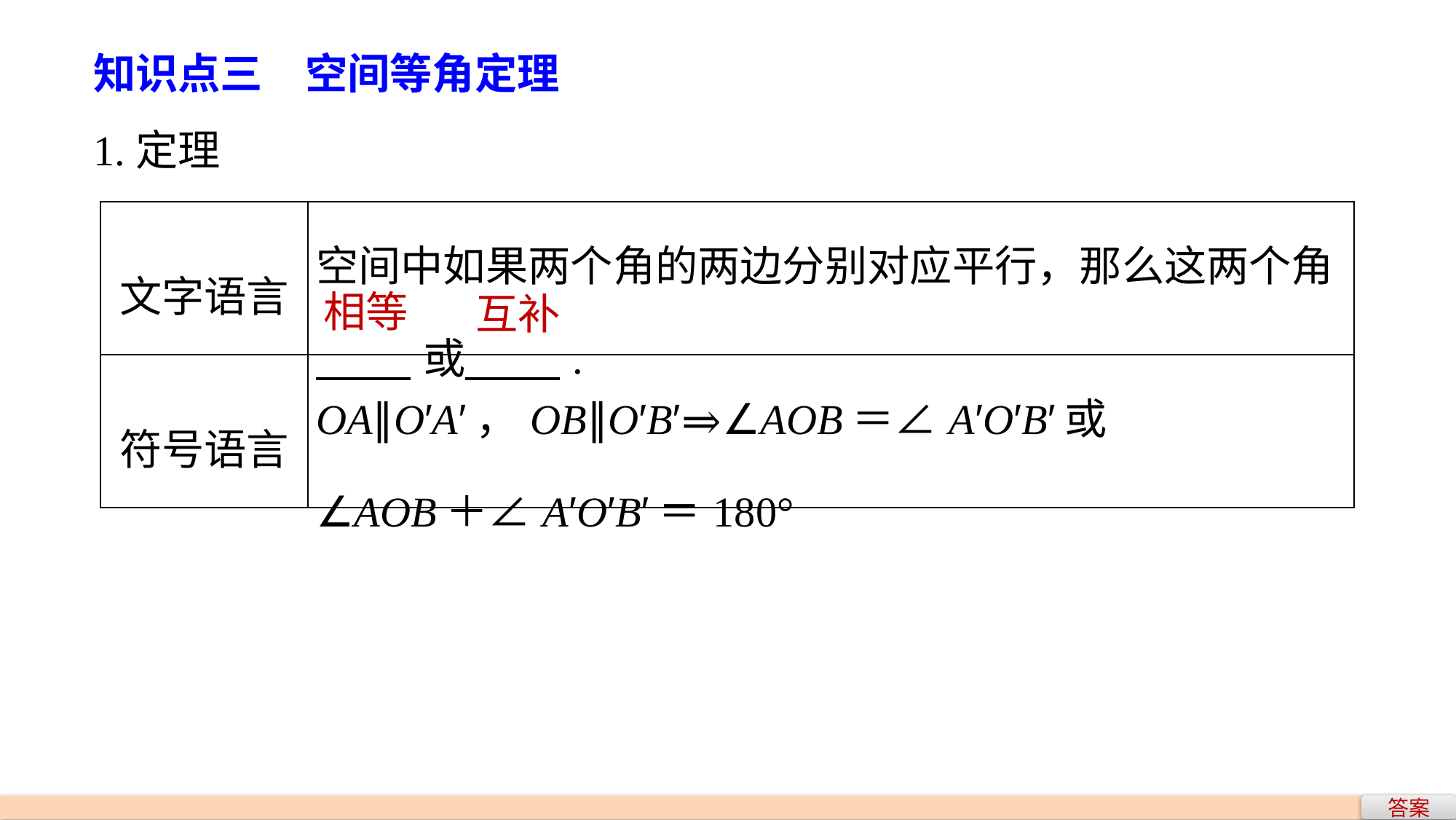

知识点三　空间等角定理
1.定理
| 文字语言 | 空间中如果两个角的两边分别对应平行，那么这两个角 或 . |
| --- | --- |
| 符号语言 | OA∥O′A′，OB∥O′B′⇒∠AOB＝∠A′O′B′或 ∠AOB＋∠A′O′B′＝180° |
相等
互补
答案